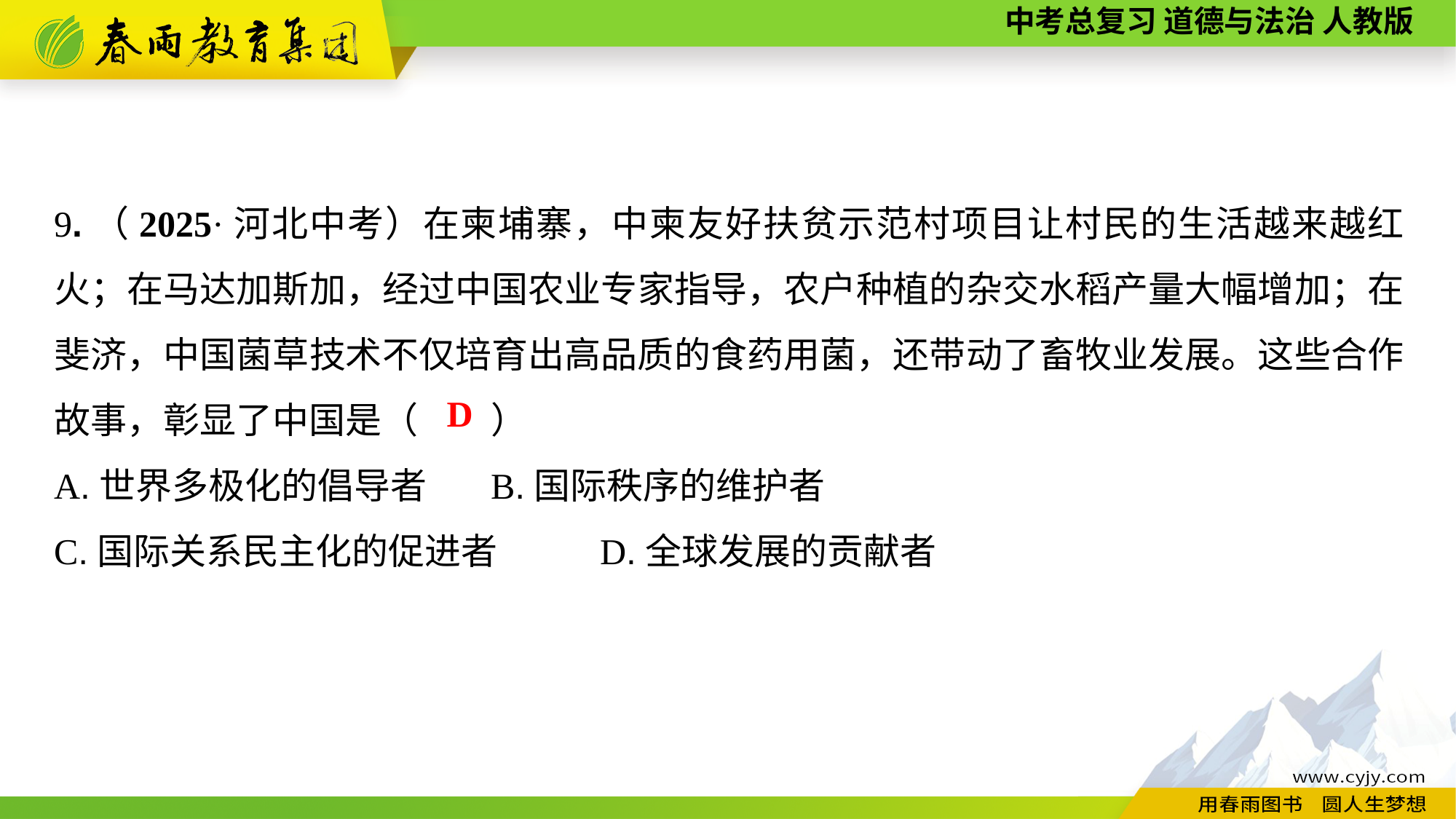

9.（2025·河北中考）在柬埔寨，中柬友好扶贫示范村项目让村民的生活越来越红火；在马达加斯加，经过中国农业专家指导，农户种植的杂交水稻产量大幅增加；在斐济，中国菌草技术不仅培育出高品质的食药用菌，还带动了畜牧业发展。这些合作故事，彰显了中国是（　　）
A.世界多极化的倡导者	B.国际秩序的维护者
C.国际关系民主化的促进者	D.全球发展的贡献者
D